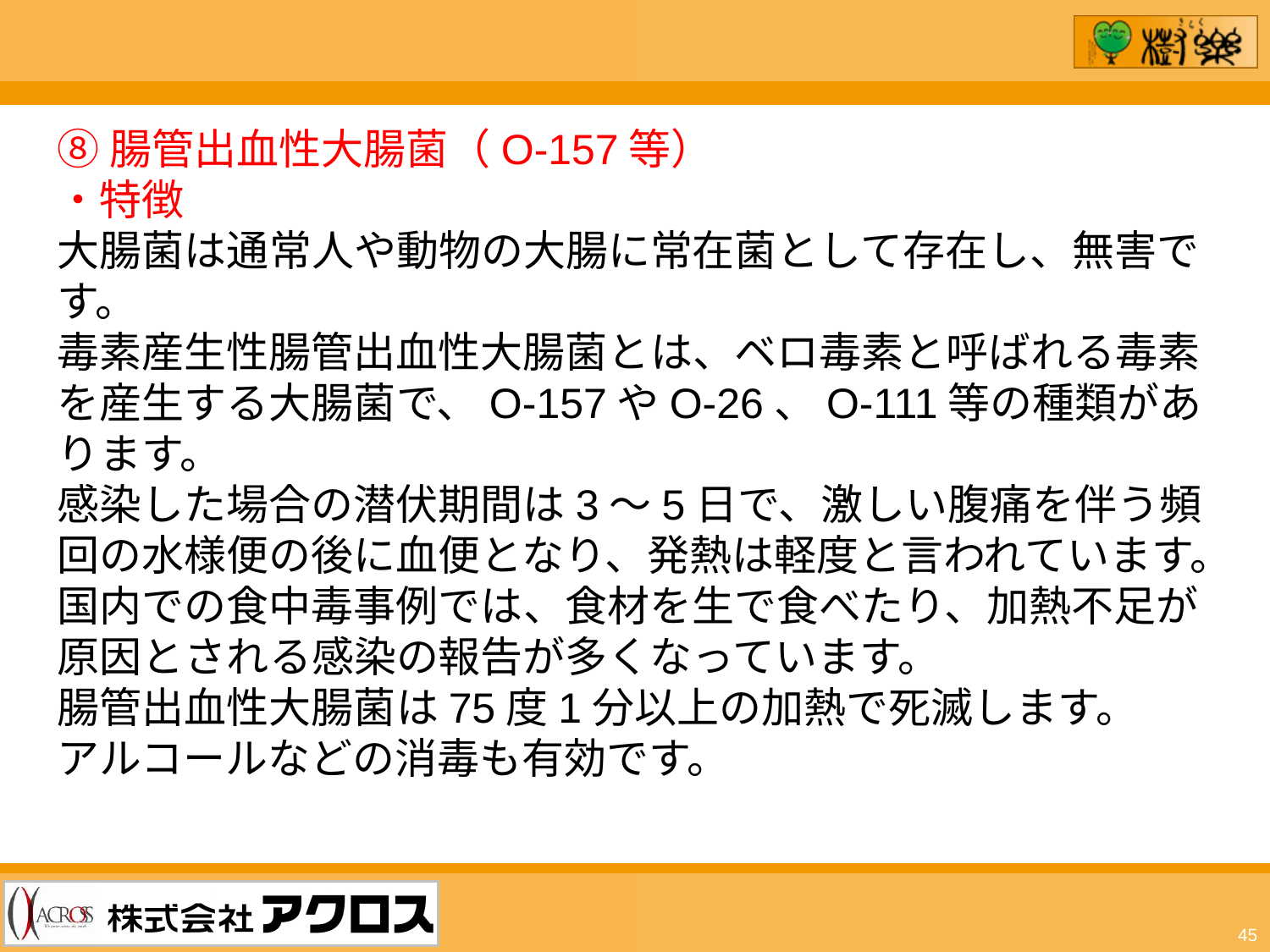

⑧腸管出血性大腸菌（O-157等）
・特徴
大腸菌は通常人や動物の大腸に常在菌として存在し、無害です。
毒素産生性腸管出血性大腸菌とは、ベロ毒素と呼ばれる毒素を産生する大腸菌で、O-157やO-26、O-111等の種類があります。
感染した場合の潜伏期間は3～5日で、激しい腹痛を伴う頻回の水様便の後に血便となり、発熱は軽度と言われています。
国内での食中毒事例では、食材を生で食べたり、加熱不足が原因とされる感染の報告が多くなっています。
腸管出血性大腸菌は75度1分以上の加熱で死滅します。
アルコールなどの消毒も有効です。
45